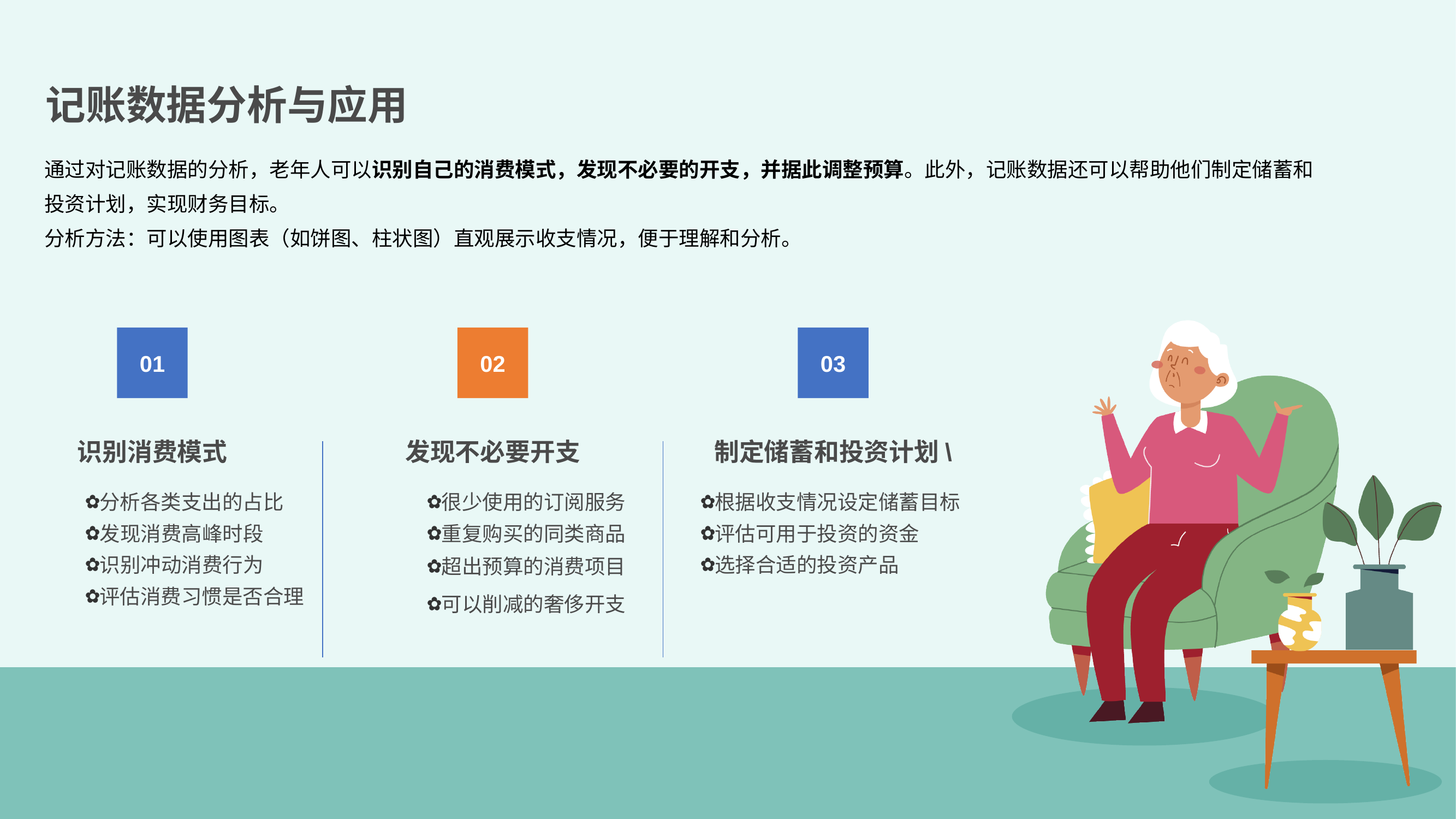

记账数据分析与应用
通过对记账数据的分析，老年人可以识别自己的消费模式，发现不必要的开支，并据此调整预算。此外，记账数据还可以帮助他们制定储蓄和投资计划，实现财务目标。
分析方法：可以使用图表（如饼图、柱状图）直观展示收支情况，便于理解和分析。

01
02
03
识别消费模式
发现不必要开支
制定储蓄和投资计划\
分析各类支出的占比
很少使用的订阅服务
根据收支情况设定储蓄目标
发现消费高峰时段
评估可用于投资的资金
重复购买的同类商品
识别冲动消费行为
超出预算的消费项目
选择合适的投资产品
评估消费习惯是否合理
可以削减的奢侈开支